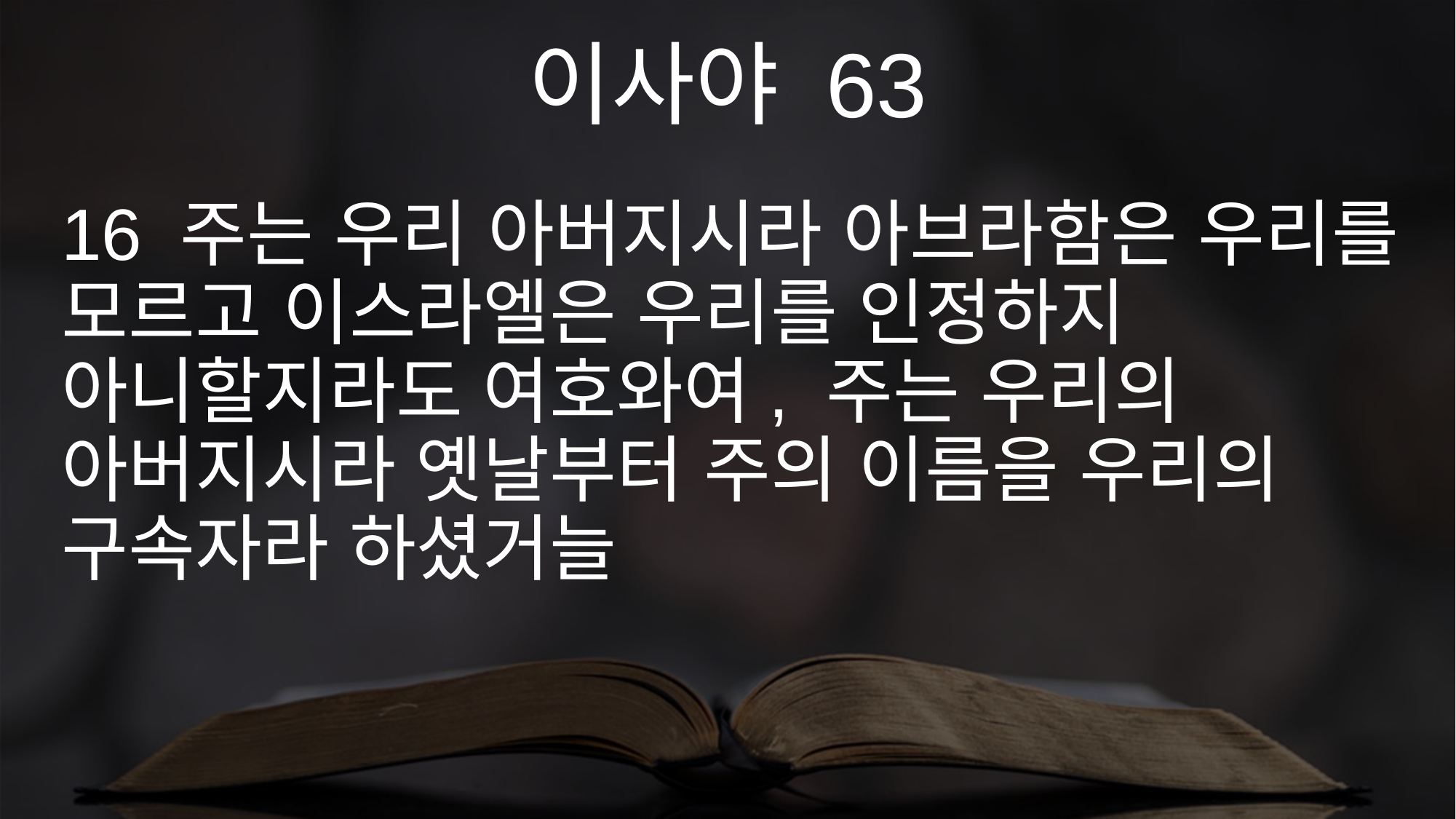

이사야 63
16 주는 우리 아버지시라 아브라함은 우리를 모르고 이스라엘은 우리를 인정하지 아니할지라도 여호와여, 주는 우리의 아버지시라 옛날부터 주의 이름을 우리의 구속자라 하셨거늘